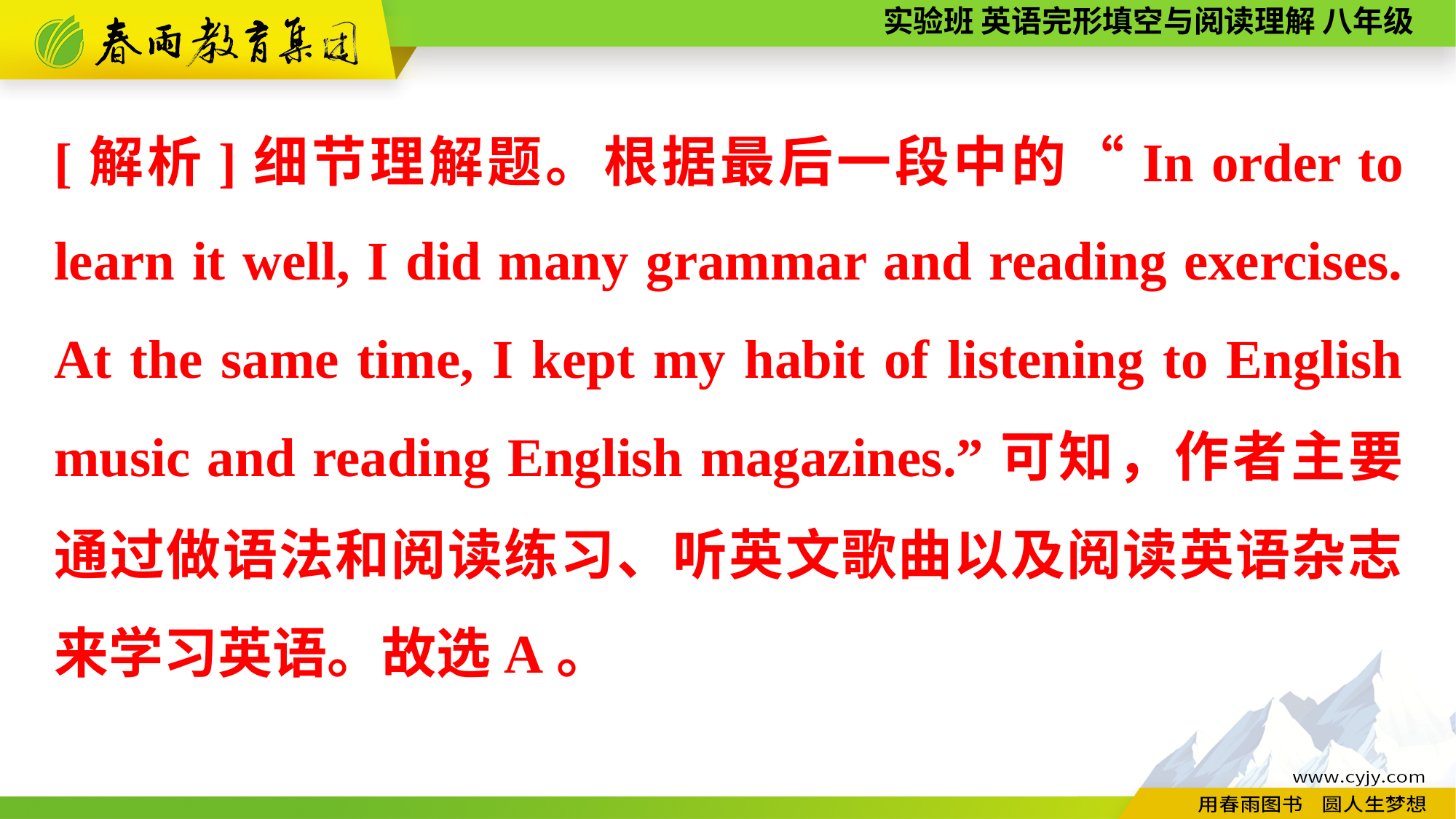

[解析]细节理解题。根据最后一段中的“In order to learn it well, I did many grammar and reading exercises. At the same time, I kept my habit of listening to English music and reading English magazines.”可知，作者主要通过做语法和阅读练习、听英文歌曲以及阅读英语杂志来学习英语。故选A。